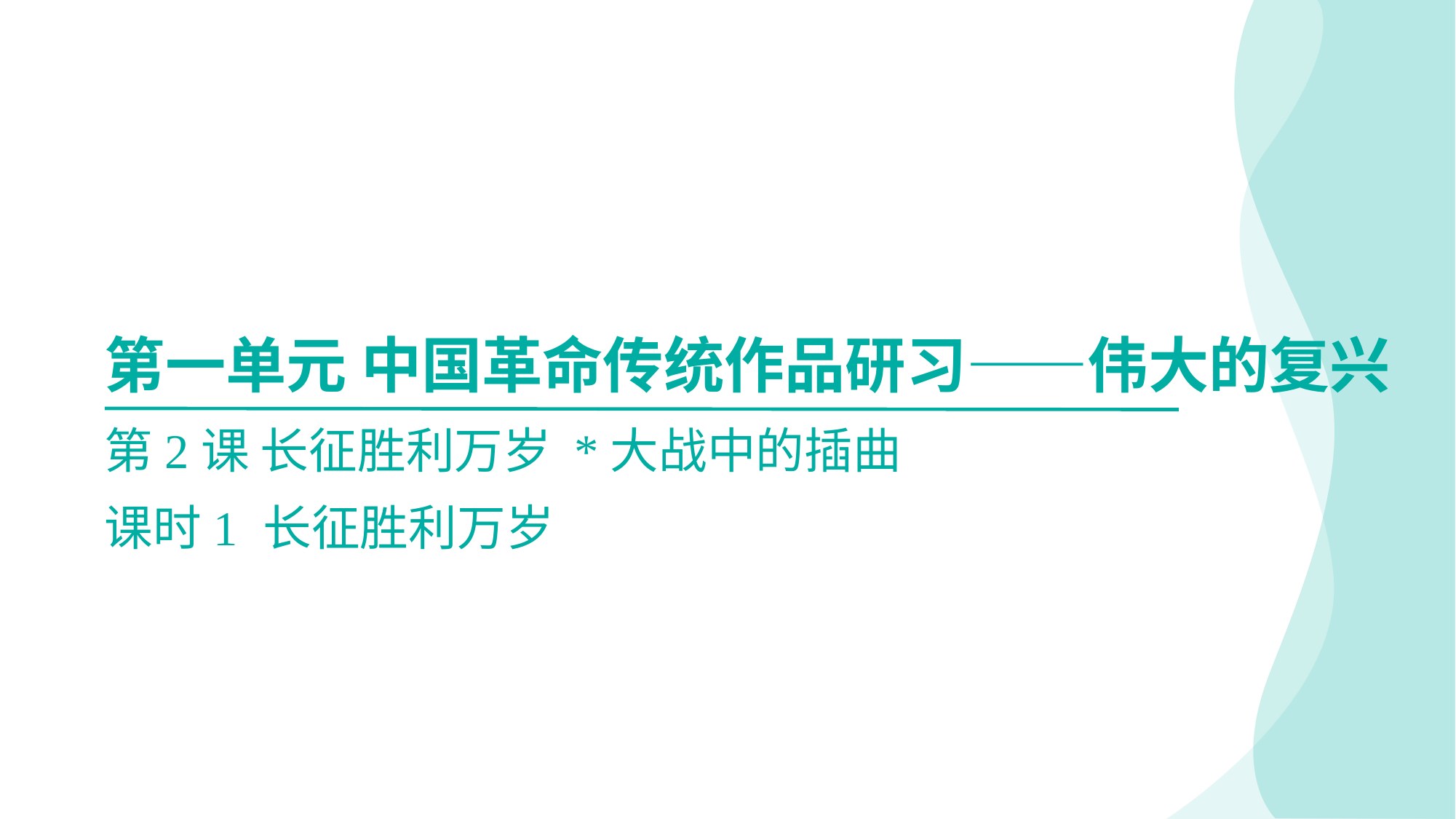

第一单元 中国革命传统作品研习——伟大的复兴

第2课 长征胜利万岁 *大战中的插曲
课时1 长征胜利万岁